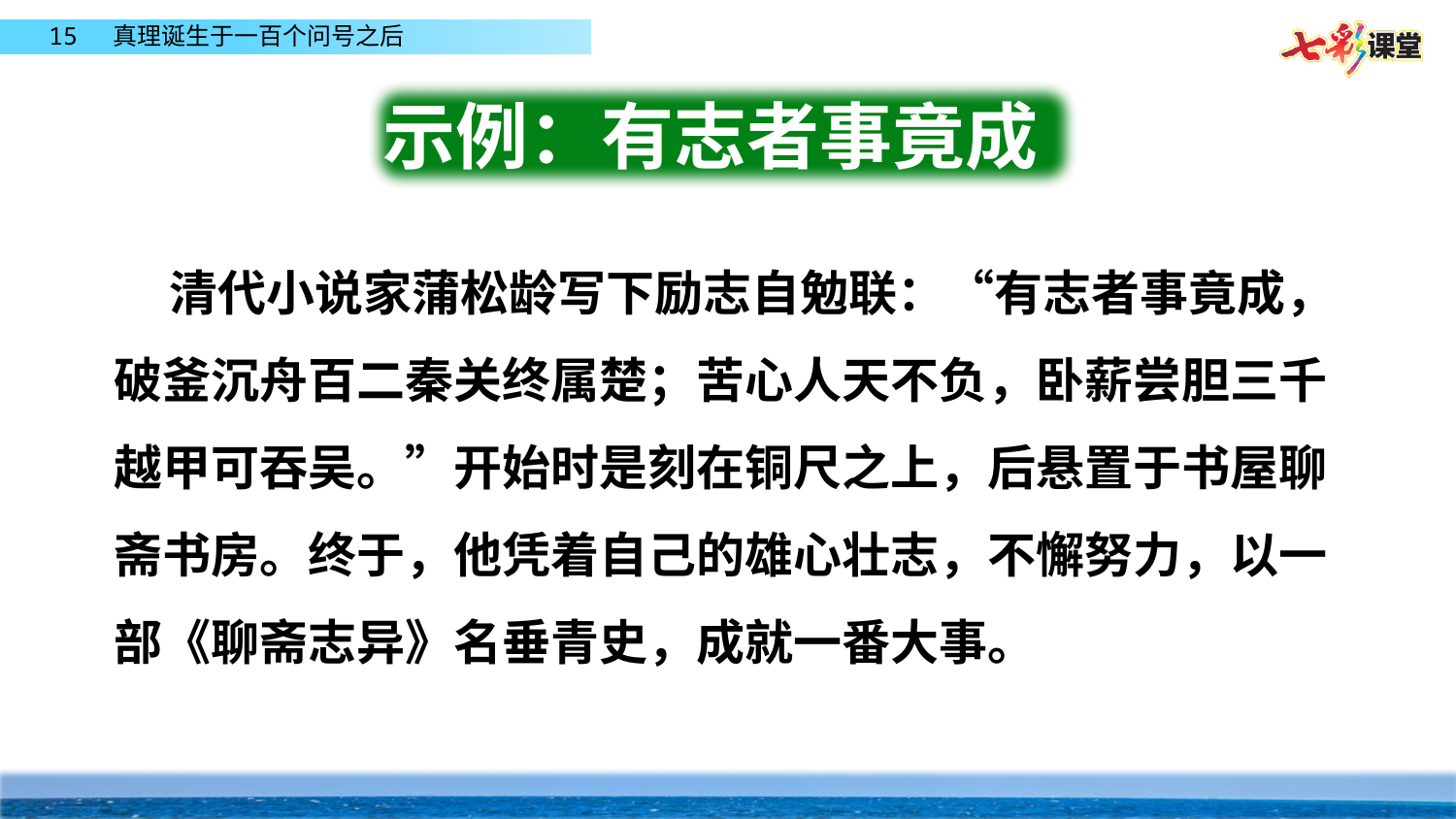

示例：有志者事竟成
    清代小说家蒲松龄写下励志自勉联：“有志者事竟成，破釜沉舟百二秦关终属楚；苦心人天不负，卧薪尝胆三千越甲可吞吴。”开始时是刻在铜尺之上，后悬置于书屋聊斋书房。终于，他凭着自己的雄心壮志，不懈努力，以一部《聊斋志异》名垂青史，成就一番大事。